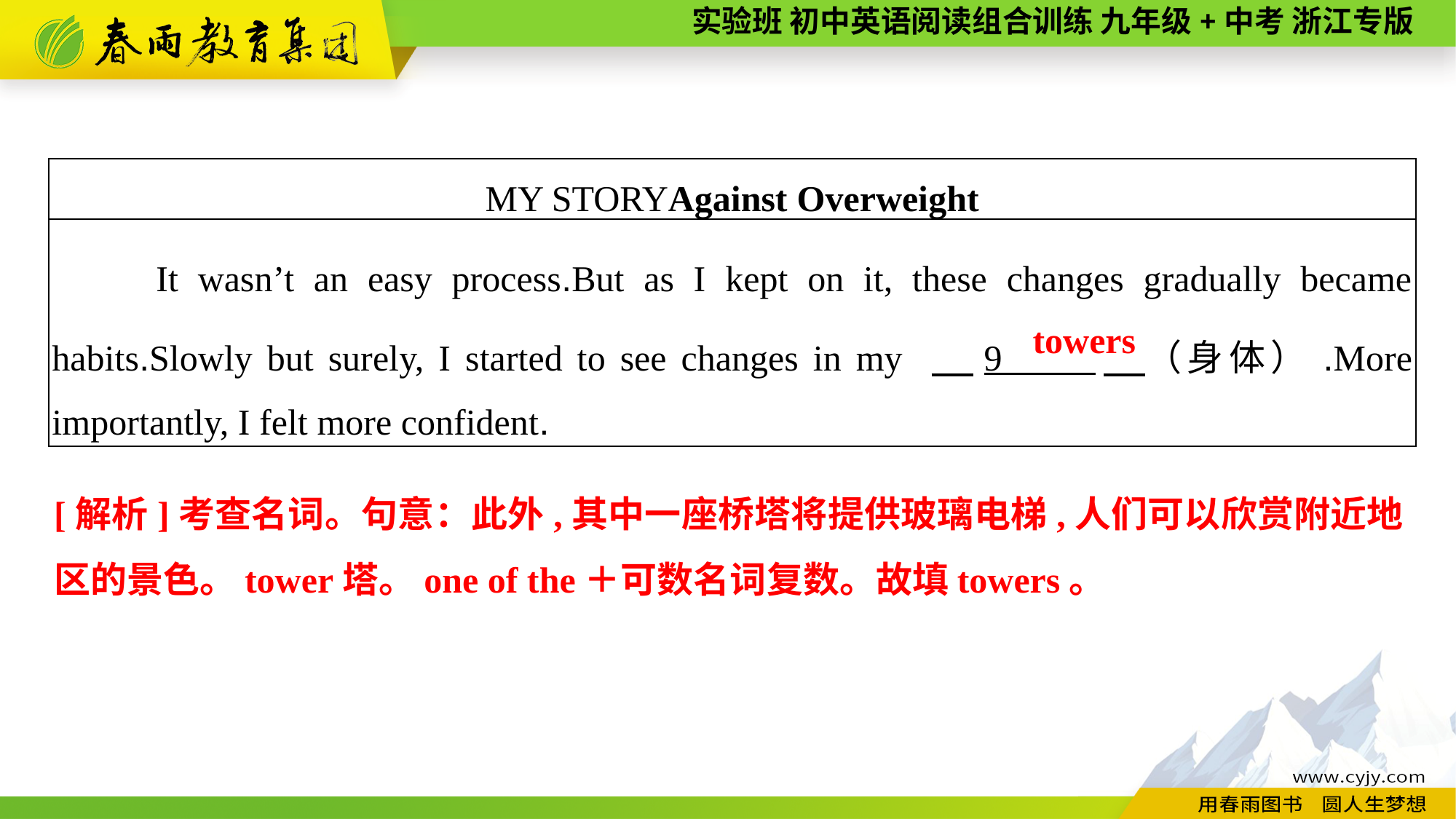

| MY STORYAgainst Overweight |
| --- |
| It wasn’t an easy process.But as I kept on it, these changes gradually became habits.Slowly but surely, I started to see changes in my 　9 　（身体）.More importantly, I felt more confident. |
towers
[解析]考查名词。句意：此外,其中一座桥塔将提供玻璃电梯,人们可以欣赏附近地区的景色。tower塔。one of the＋可数名词复数。故填towers。